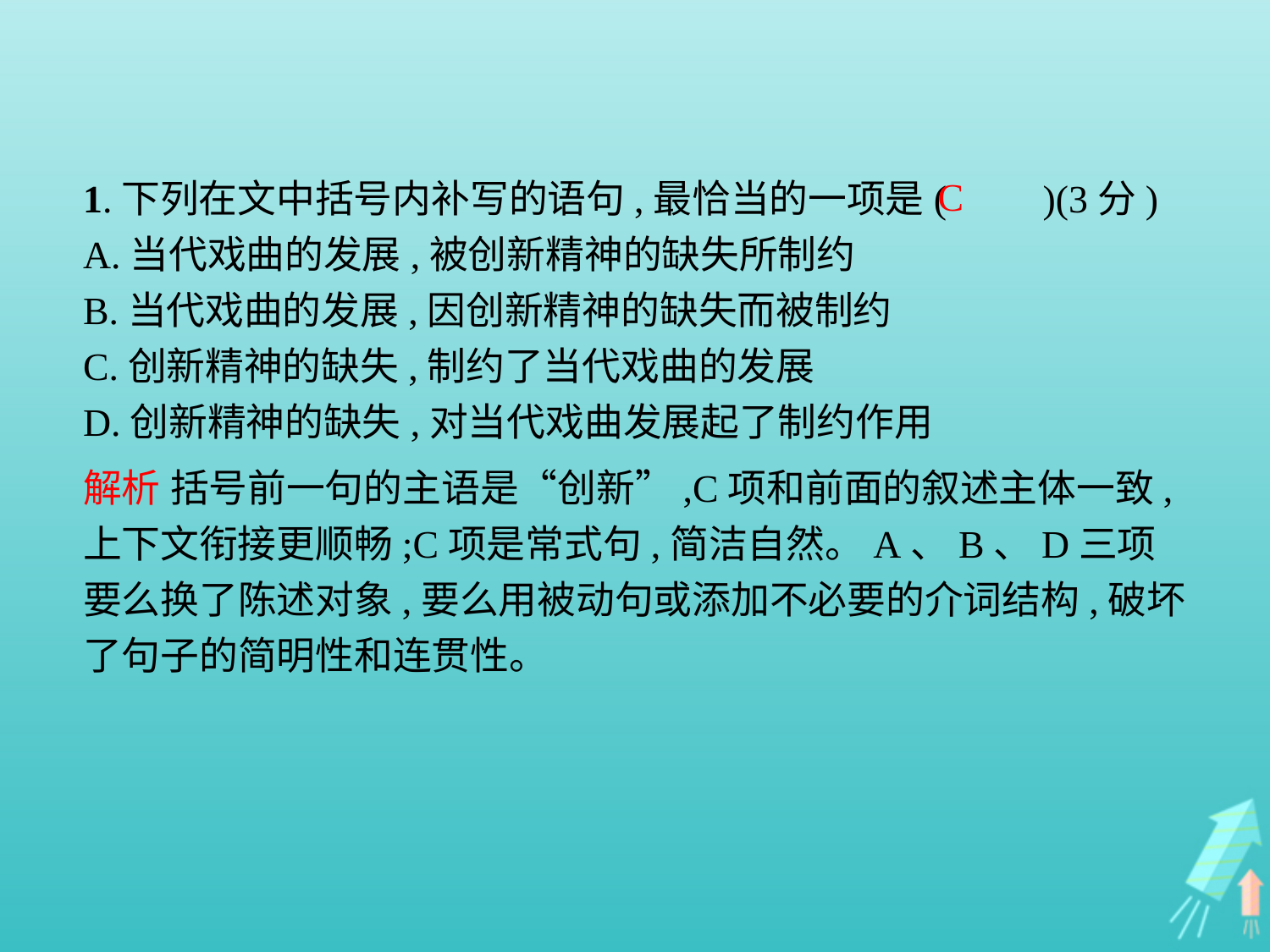

1.下列在文中括号内补写的语句,最恰当的一项是(　　)(3分)
A.当代戏曲的发展,被创新精神的缺失所制约
B.当代戏曲的发展,因创新精神的缺失而被制约
C.创新精神的缺失,制约了当代戏曲的发展
D.创新精神的缺失,对当代戏曲发展起了制约作用
C
解析 括号前一句的主语是“创新”,C项和前面的叙述主体一致,上下文衔接更顺畅;C项是常式句,简洁自然。A、B、D三项要么换了陈述对象,要么用被动句或添加不必要的介词结构,破坏了句子的简明性和连贯性。